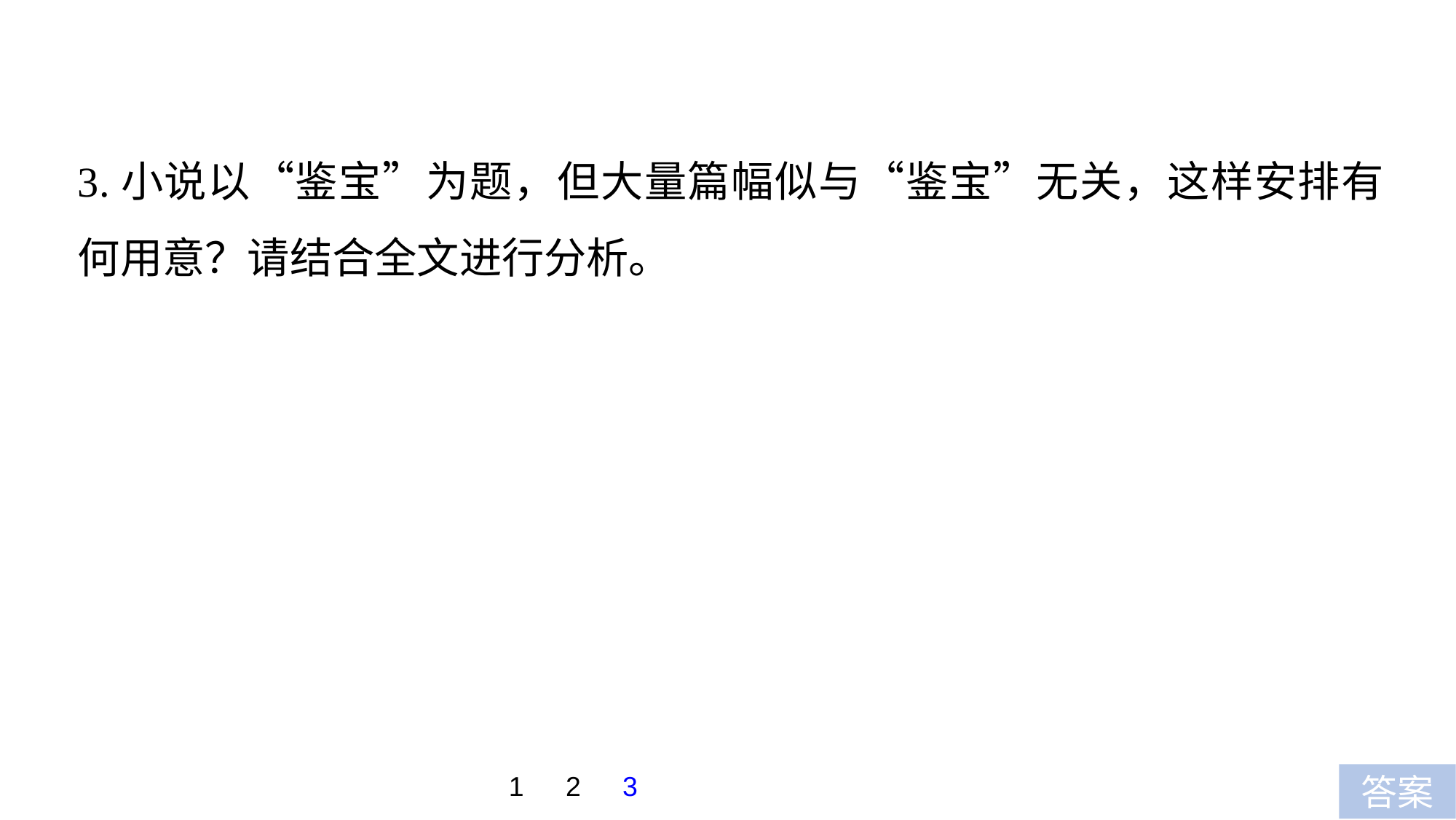

3.小说以“鉴宝”为题，但大量篇幅似与“鉴宝”无关，这样安排有何用意？请结合全文进行分析。
1
2
3
答案